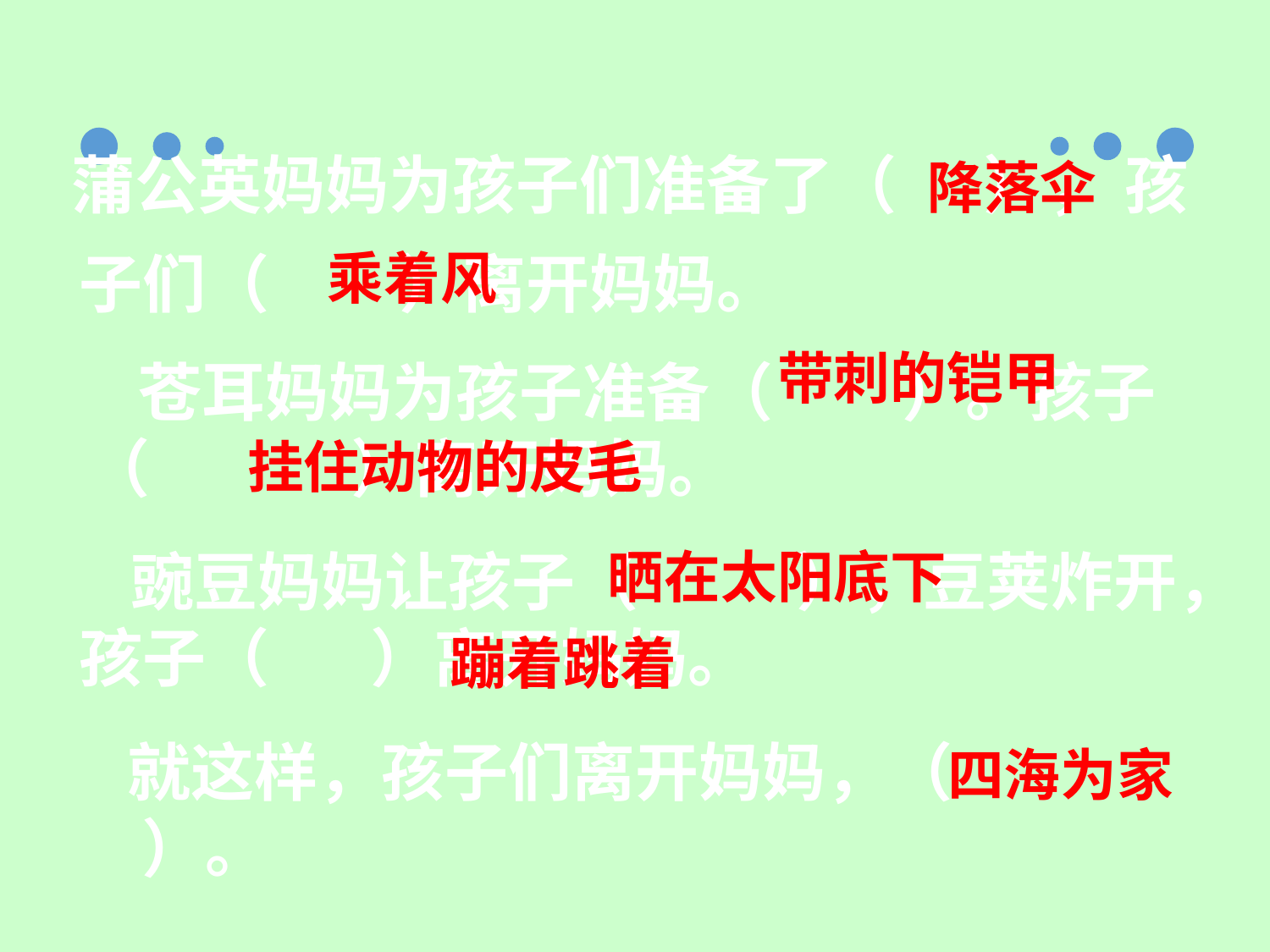

蒲公英妈妈为孩子们准备了（      ）， 孩子们（         ）离开妈妈。
降落伞
乘着风
带刺的铠甲
        苍耳妈妈为孩子准备（         ）。孩子（              ）离开妈妈。
挂住动物的皮毛
晒在太阳底下
        豌豆妈妈让孩子（           ），豆荚炸开，孩子（       ）离开妈妈。
蹦着跳着
就这样，孩子们离开妈妈，（             ）。
四海为家